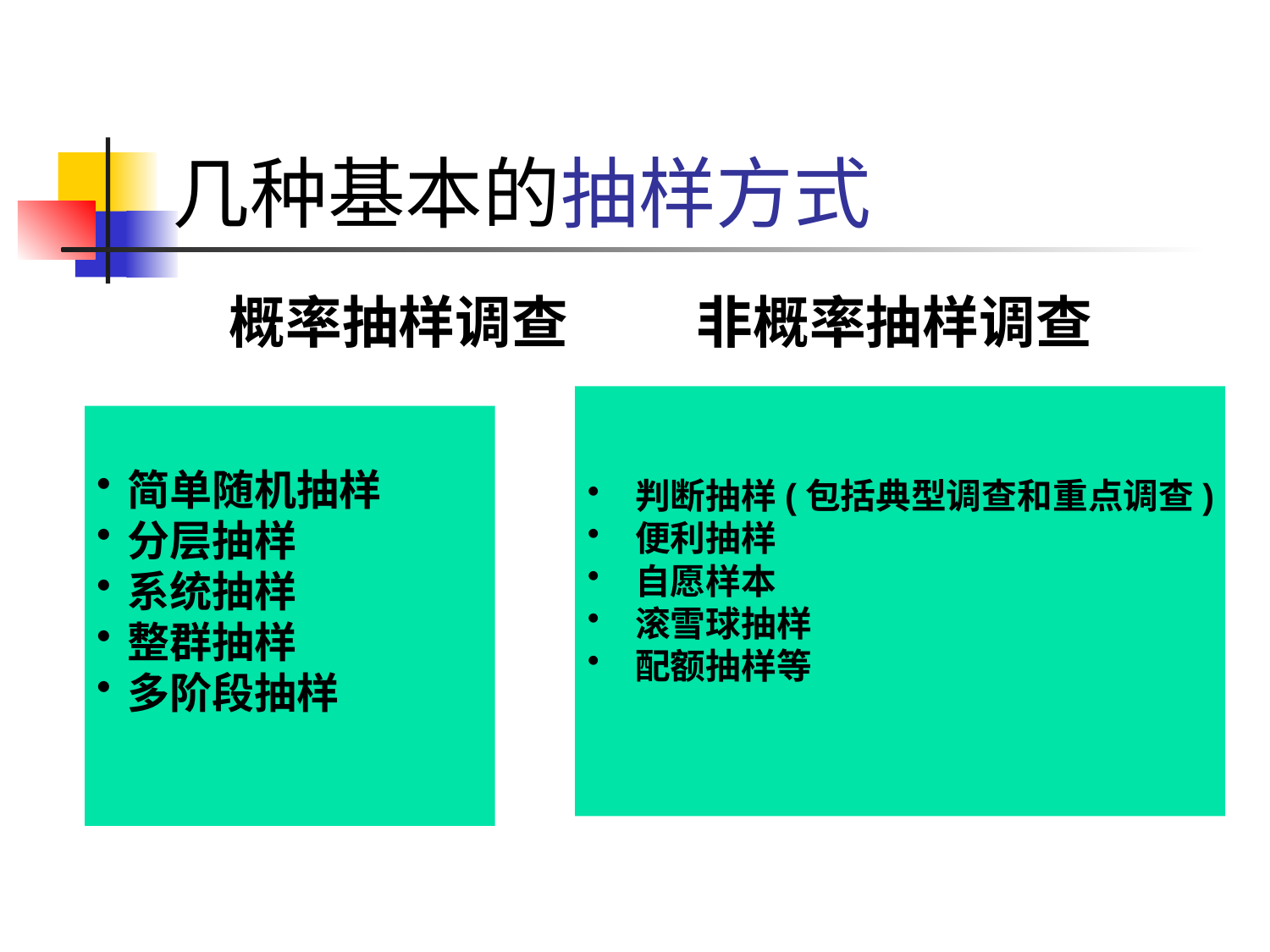

# 几种基本的抽样方式
   概率抽样调查          非概率抽样调查
判断抽样(包括典型调查和重点调查)
便利抽样
自愿样本
滚雪球抽样
配额抽样等

简单随机抽样
分层抽样
系统抽样
整群抽样
多阶段抽样